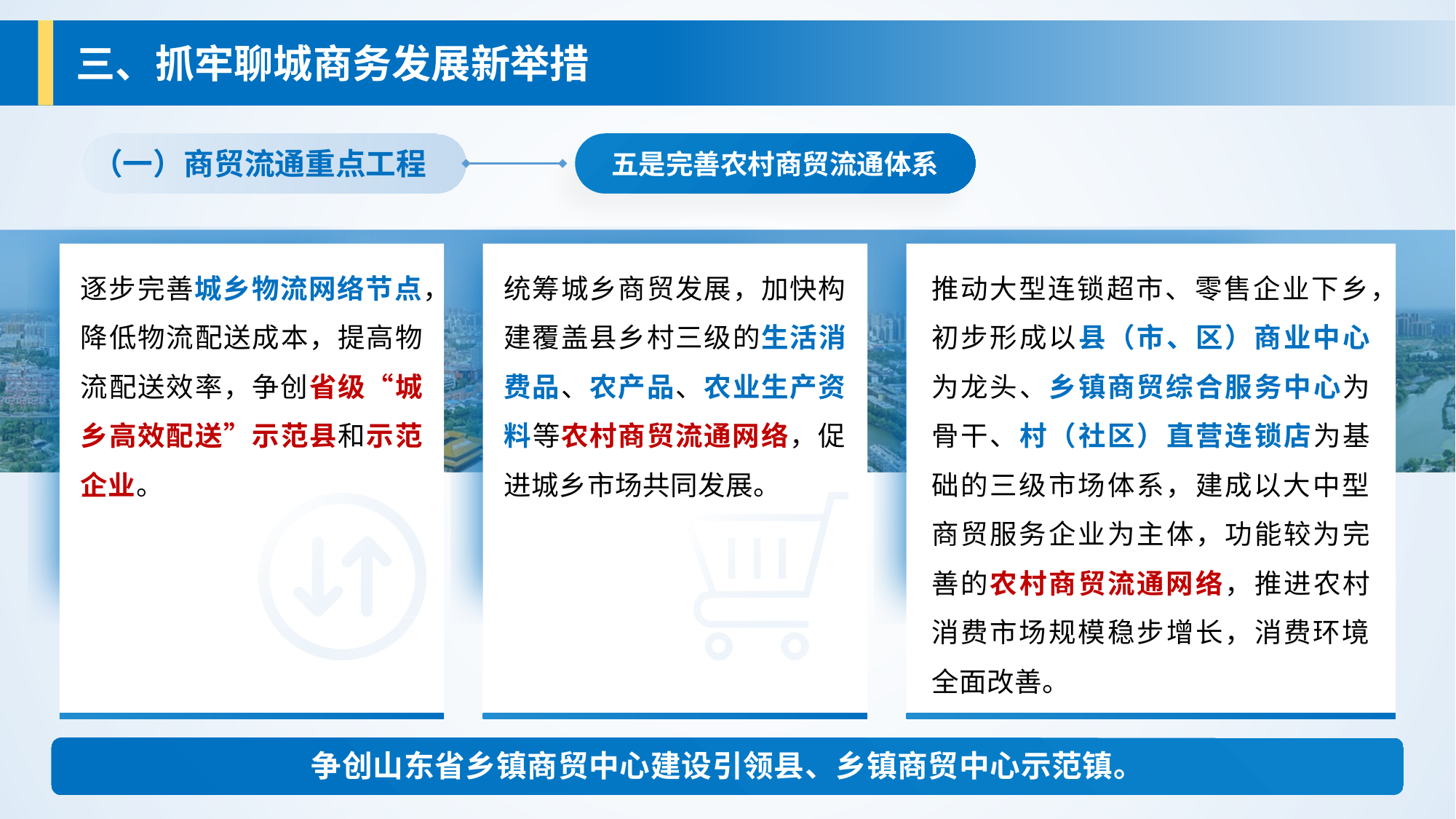

三、抓牢聊城商务发展新举措

（一）商贸流通重点工程
五是完善农村商贸流通体系

逐步完善城乡物流网络节点，降低物流配送成本，提高物流配送效率，争创省级“城乡高效配送”示范县和示范企业。

统筹城乡商贸发展，加快构建覆盖县乡村三级的生活消费品、农产品、农业生产资料等农村商贸流通网络，促进城乡市场共同发展。

推动大型连锁超市、零售企业下乡，初步形成以县（市、区）商业中心为龙头、乡镇商贸综合服务中心为骨干、村（社区）直营连锁店为基础的三级市场体系，建成以大中型商贸服务企业为主体，功能较为完善的农村商贸流通网络，推进农村消费市场规模稳步增长，消费环境全面改善。

争创山东省乡镇商贸中心建设引领县、乡镇商贸中心示范镇。